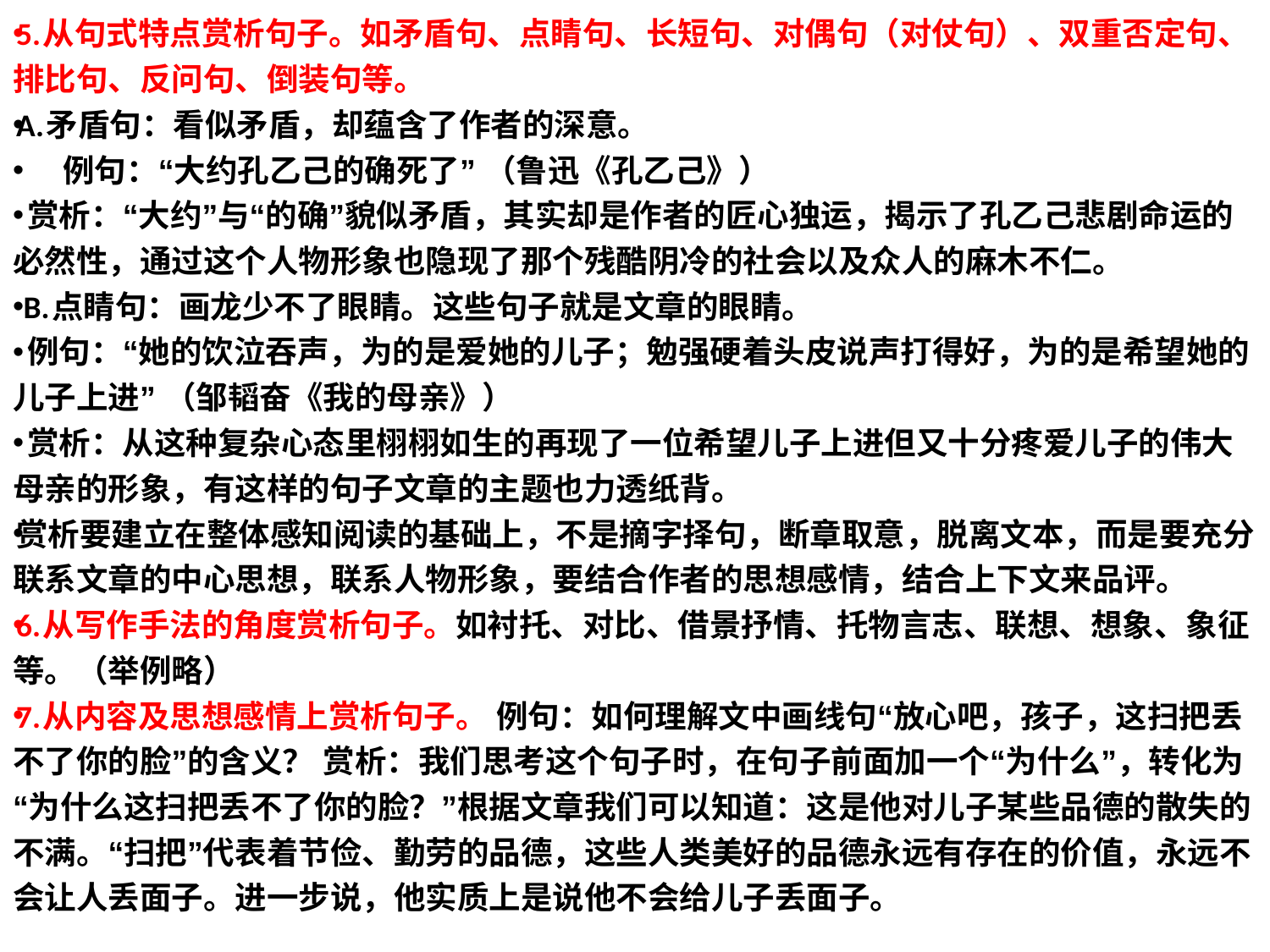

5.从句式特点赏析句子。如矛盾句、点睛句、长短句、对偶句（对仗句）、双重否定句、排比句、反问句、倒装句等。
A.矛盾句：看似矛盾，却蕴含了作者的深意。
     例句：“大约孔乙己的确死了” （鲁迅《孔乙己》）
 赏析：“大约”与“的确”貌似矛盾，其实却是作者的匠心独运，揭示了孔乙己悲剧命运的必然性，通过这个人物形象也隐现了那个残酷阴冷的社会以及众人的麻木不仁。
 B.点睛句：画龙少不了眼睛。这些句子就是文章的眼睛。
 例句：“她的饮泣吞声，为的是爱她的儿子；勉强硬着头皮说声打得好，为的是希望她的儿子上进” （邹韬奋《我的母亲》）
 赏析：从这种复杂心态里栩栩如生的再现了一位希望儿子上进但又十分疼爱儿子的伟大母亲的形象，有这样的句子文章的主题也力透纸背。
赏析要建立在整体感知阅读的基础上，不是摘字择句，断章取意，脱离文本，而是要充分联系文章的中心思想，联系人物形象，要结合作者的思想感情，结合上下文来品评。
6.从写作手法的角度赏析句子。如衬托、对比、借景抒情、托物言志、联想、想象、象征等。（举例略）
7.从内容及思想感情上赏析句子。 例句：如何理解文中画线句“放心吧，孩子，这扫把丢不了你的脸”的含义？ 赏析：我们思考这个句子时，在句子前面加一个“为什么”，转化为“为什么这扫把丢不了你的脸？”根据文章我们可以知道：这是他对儿子某些品德的散失的不满。“扫把”代表着节俭、勤劳的品德，这些人类美好的品德永远有存在的价值，永远不会让人丢面子。进一步说，他实质上是说他不会给儿子丢面子。

#